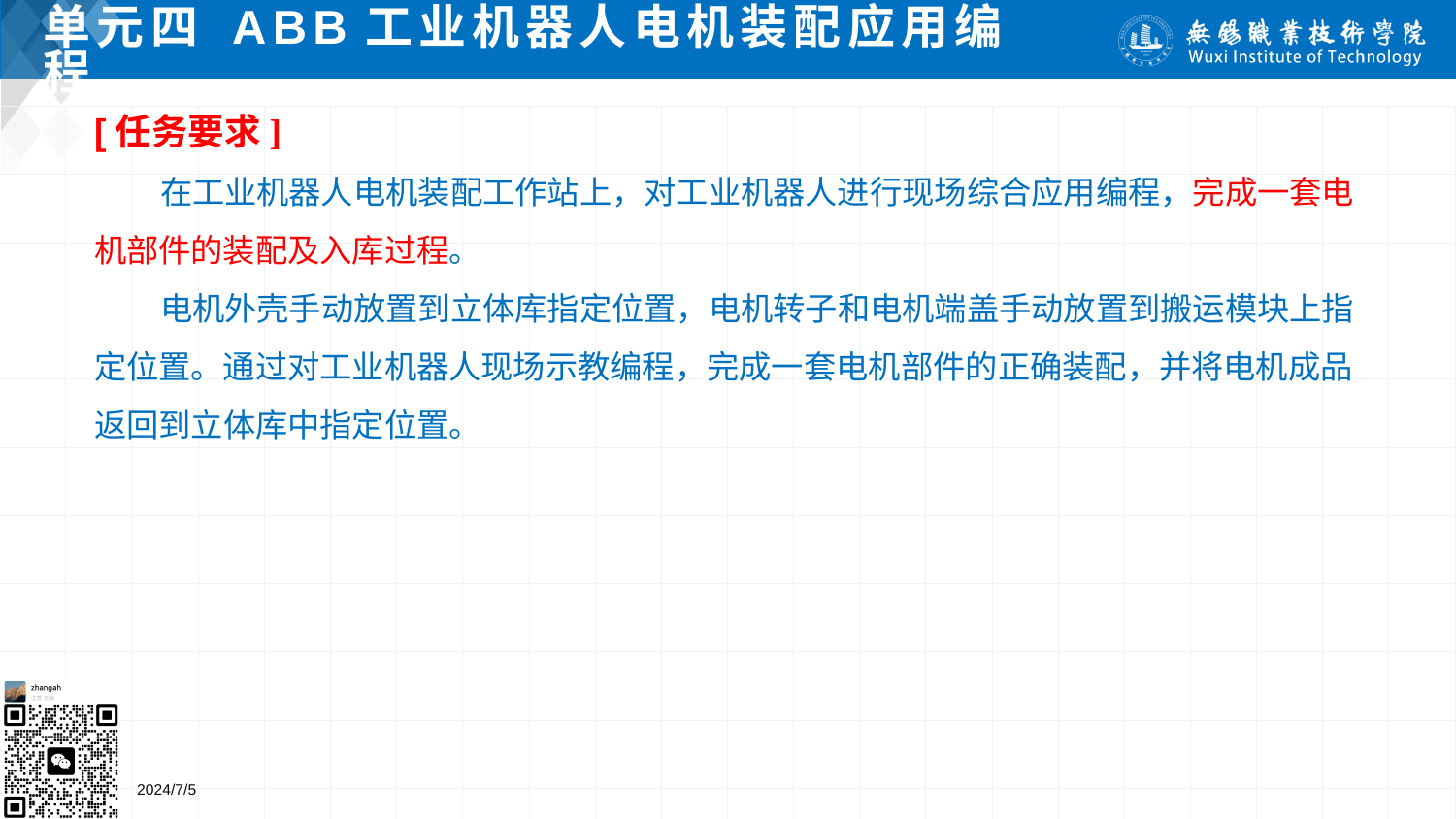

# 单元四 ABB工业机器人电机装配应用编程
[任务要求]
        在工业机器人电机装配工作站上，对工业机器人进行现场综合应用编程，完成一套电机部件的装配及入库过程。
        电机外壳手动放置到立体库指定位置，电机转子和电机端盖手动放置到搬运模块上指定位置。通过对工业机器人现场示教编程，完成一套电机部件的正确装配，并将电机成品返回到立体库中指定位置。
2024/7/5